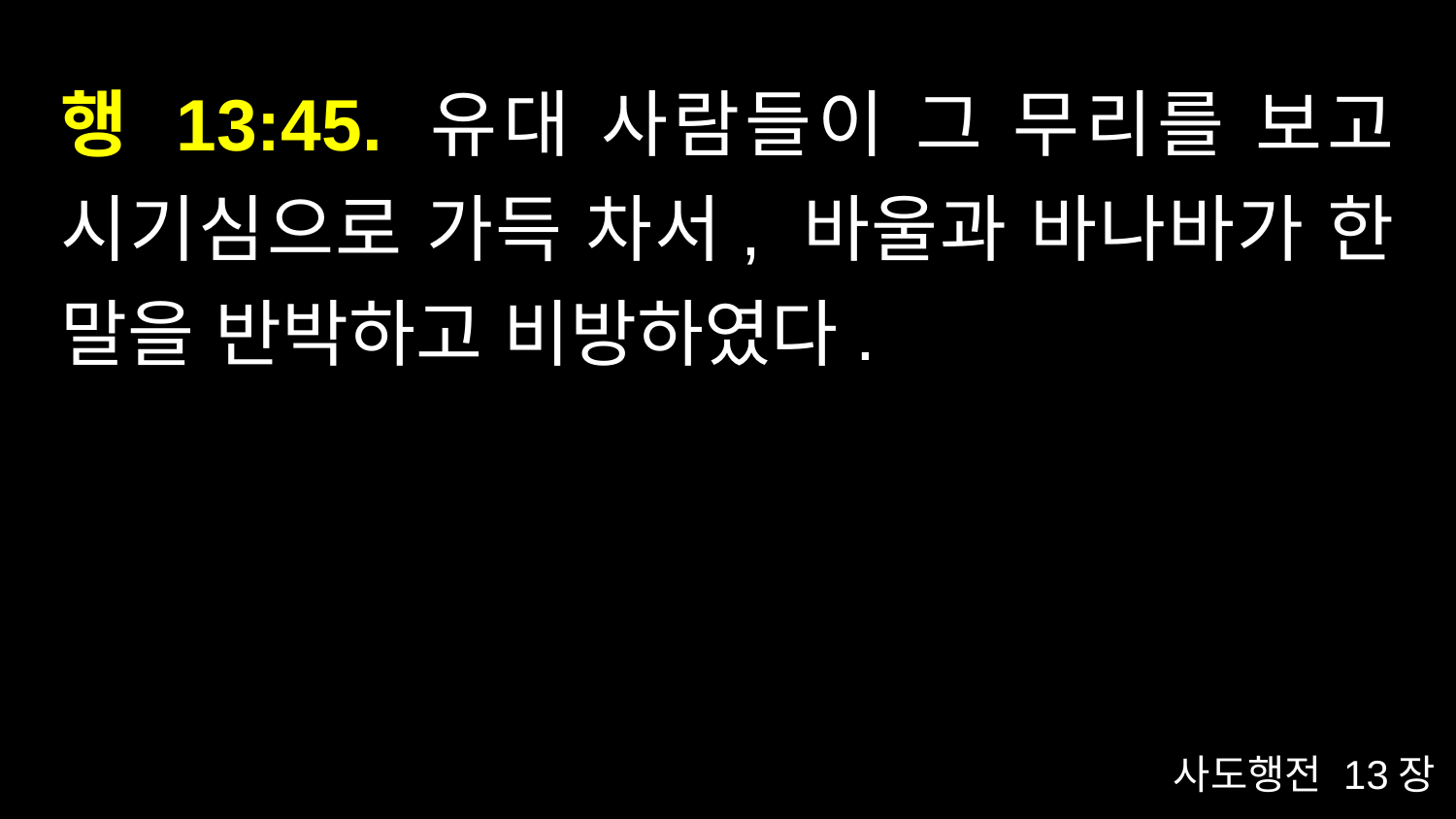

# 행 13:45. 유대 사람들이 그 무리를 보고 시기심으로 가득 차서, 바울과 바나바가 한 말을 반박하고 비방하였다.
사도행전 13장